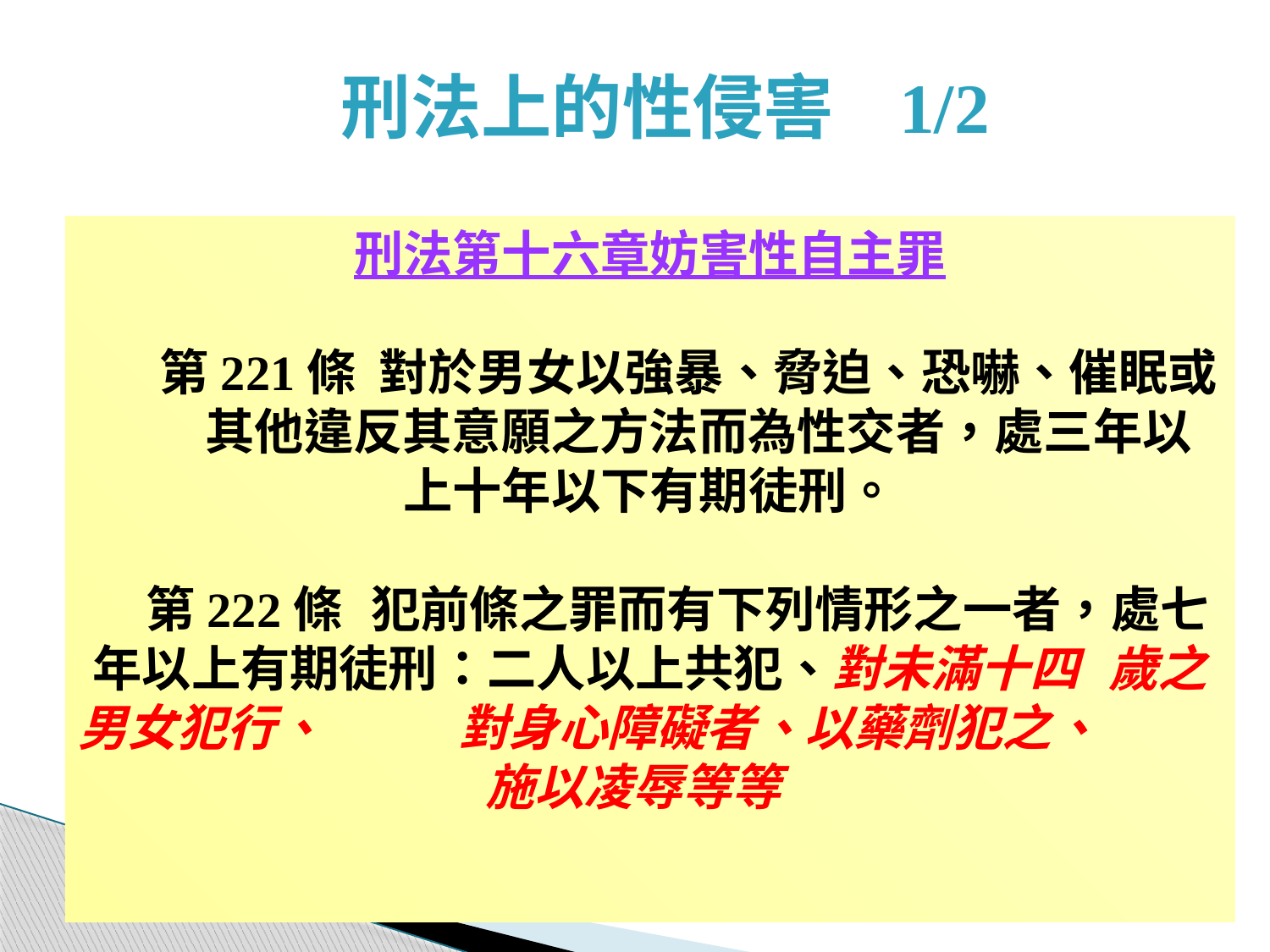

刑法上的性侵害   1/2
刑法第十六章妨害性自主罪

       第221條  對於男女以強暴、脅迫、恐嚇、催眠或 	其他違反其意願之方法而為性交者，處三年以 	上十年以下有期徒刑。

      第222條   犯前條之罪而有下列情形之一者，處七 	年以上有期徒刑：二人以上共犯、對未滿十四 	歲之男女犯行、 	對身心障礙者、以藥劑犯之、	施以凌辱等等